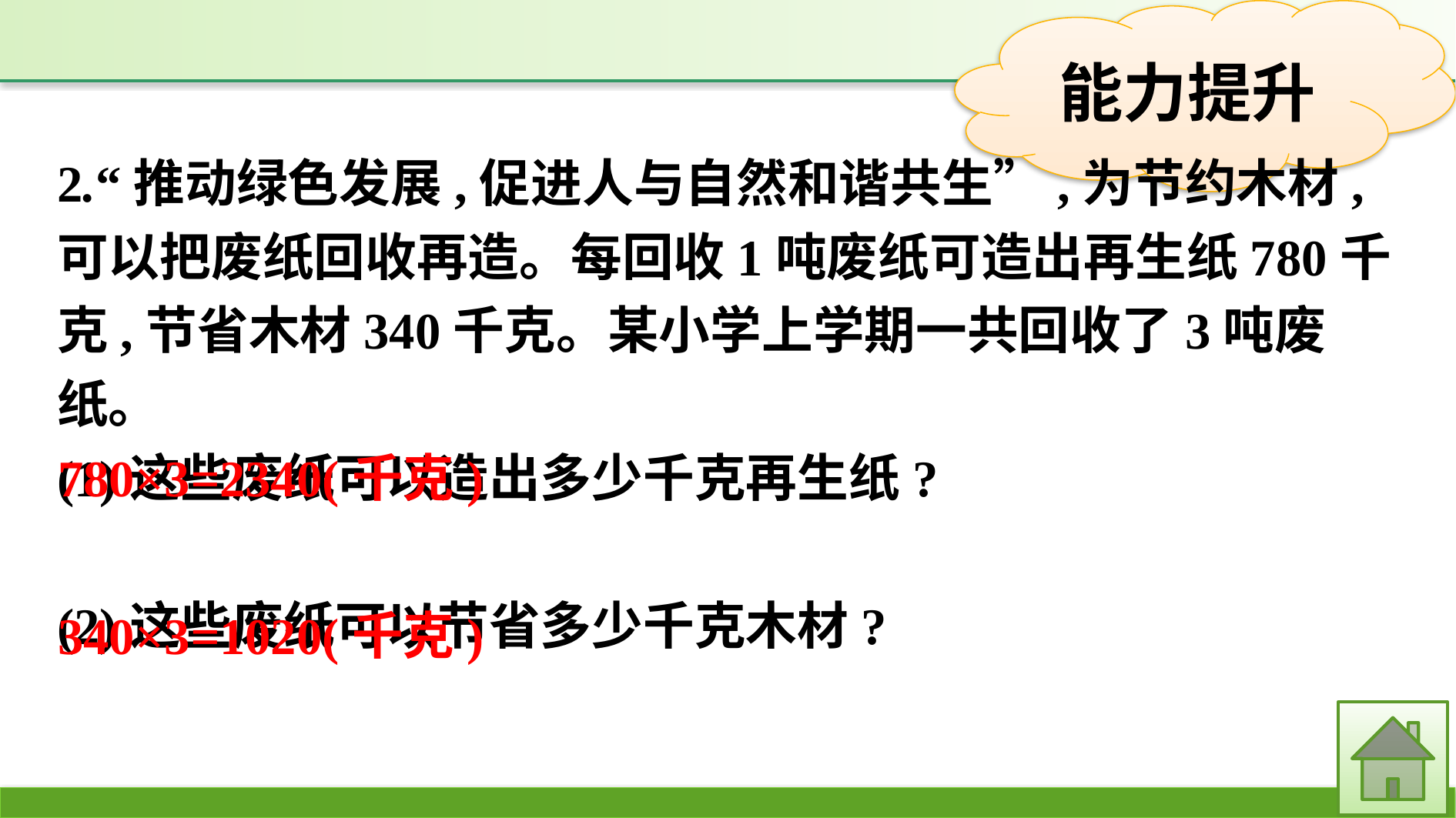

2.“推动绿色发展,促进人与自然和谐共生”,为节约木材,可以把废纸回收再造。每回收1吨废纸可造出再生纸780千克,节省木材340千克。某小学上学期一共回收了3吨废纸。
(1)这些废纸可以造出多少千克再生纸?

(2)这些废纸可以节省多少千克木材?

780×3=2340(千克)
340×3=1020(千克)